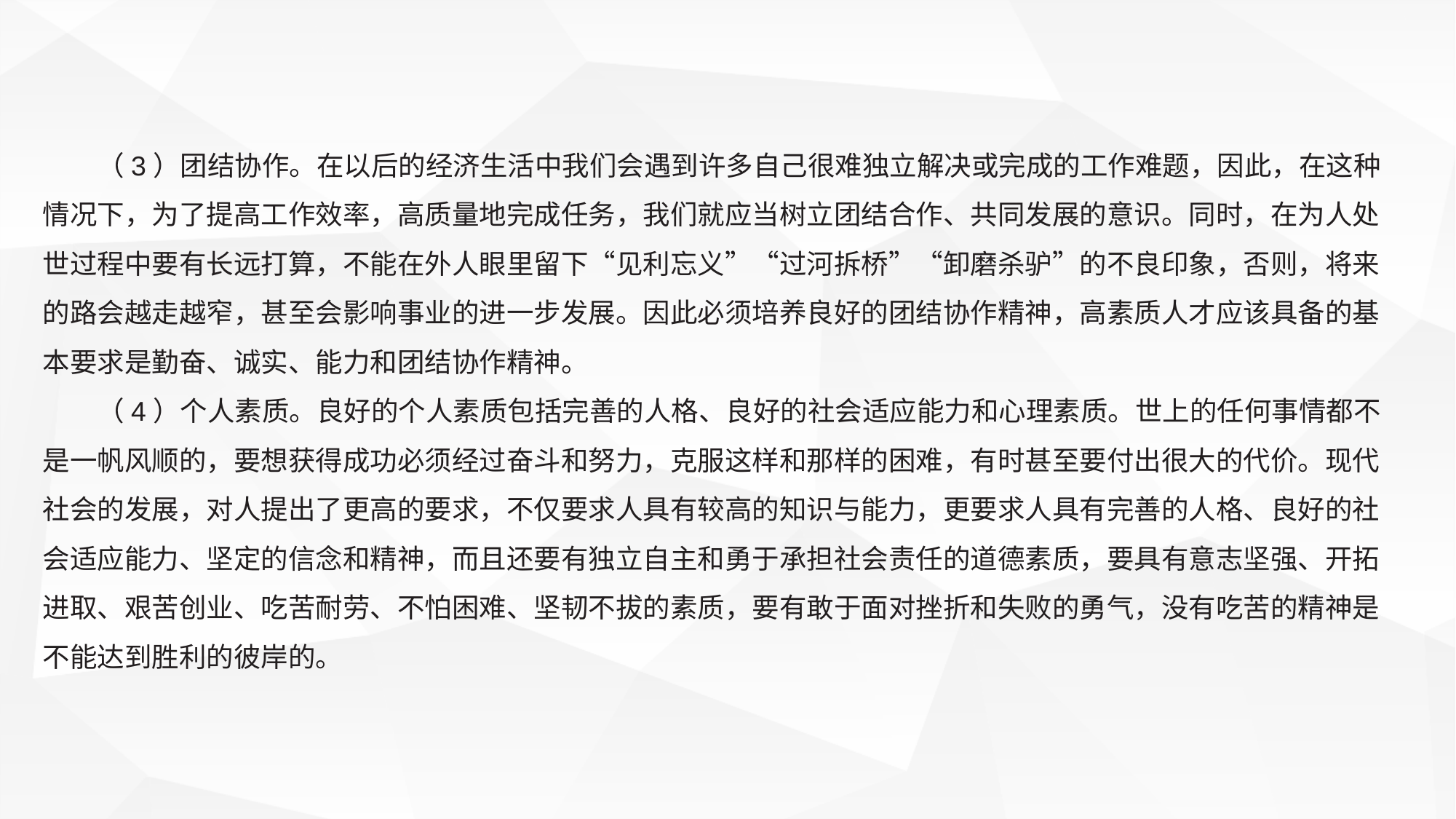

（3）团结协作。在以后的经济生活中我们会遇到许多自己很难独立解决或完成的工作难题，因此，在这种情况下，为了提高工作效率，高质量地完成任务，我们就应当树立团结合作、共同发展的意识。同时，在为人处世过程中要有长远打算，不能在外人眼里留下“见利忘义”“过河拆桥”“卸磨杀驴”的不良印象，否则，将来的路会越走越窄，甚至会影响事业的进一步发展。因此必须培养良好的团结协作精神，高素质人才应该具备的基本要求是勤奋、诚实、能力和团结协作精神。
（4）个人素质。良好的个人素质包括完善的人格、良好的社会适应能力和心理素质。世上的任何事情都不是一帆风顺的，要想获得成功必须经过奋斗和努力，克服这样和那样的困难，有时甚至要付出很大的代价。现代社会的发展，对人提出了更高的要求，不仅要求人具有较高的知识与能力，更要求人具有完善的人格、良好的社会适应能力、坚定的信念和精神，而且还要有独立自主和勇于承担社会责任的道德素质，要具有意志坚强、开拓进取、艰苦创业、吃苦耐劳、不怕困难、坚韧不拔的素质，要有敢于面对挫折和失败的勇气，没有吃苦的精神是不能达到胜利的彼岸的。